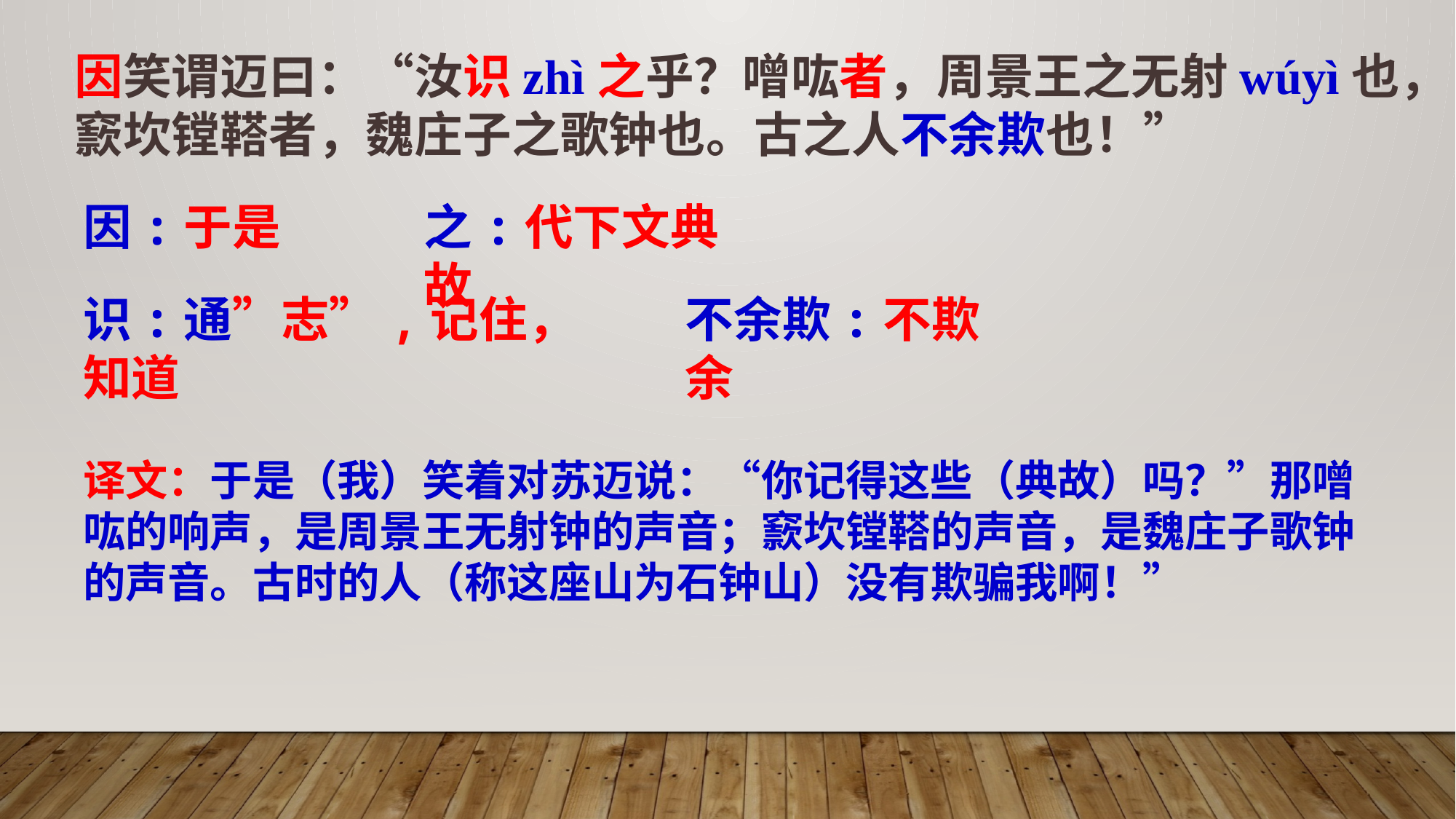

因笑谓迈曰：“汝识zhì之乎？噌吰者，周景王之无射wúyì也，窾坎镗鞳者，魏庄子之歌钟也。古之人不余欺也！”
因:于是
之:代下文典故
识:通”志”,记住，知道
不余欺:不欺余
译文：于是（我）笑着对苏迈说：“你记得这些（典故）吗？”那噌吰的响声，是周景王无射钟的声音；窾坎镗鞳的声音，是魏庄子歌钟的声音。古时的人（称这座山为石钟山）没有欺骗我啊！”